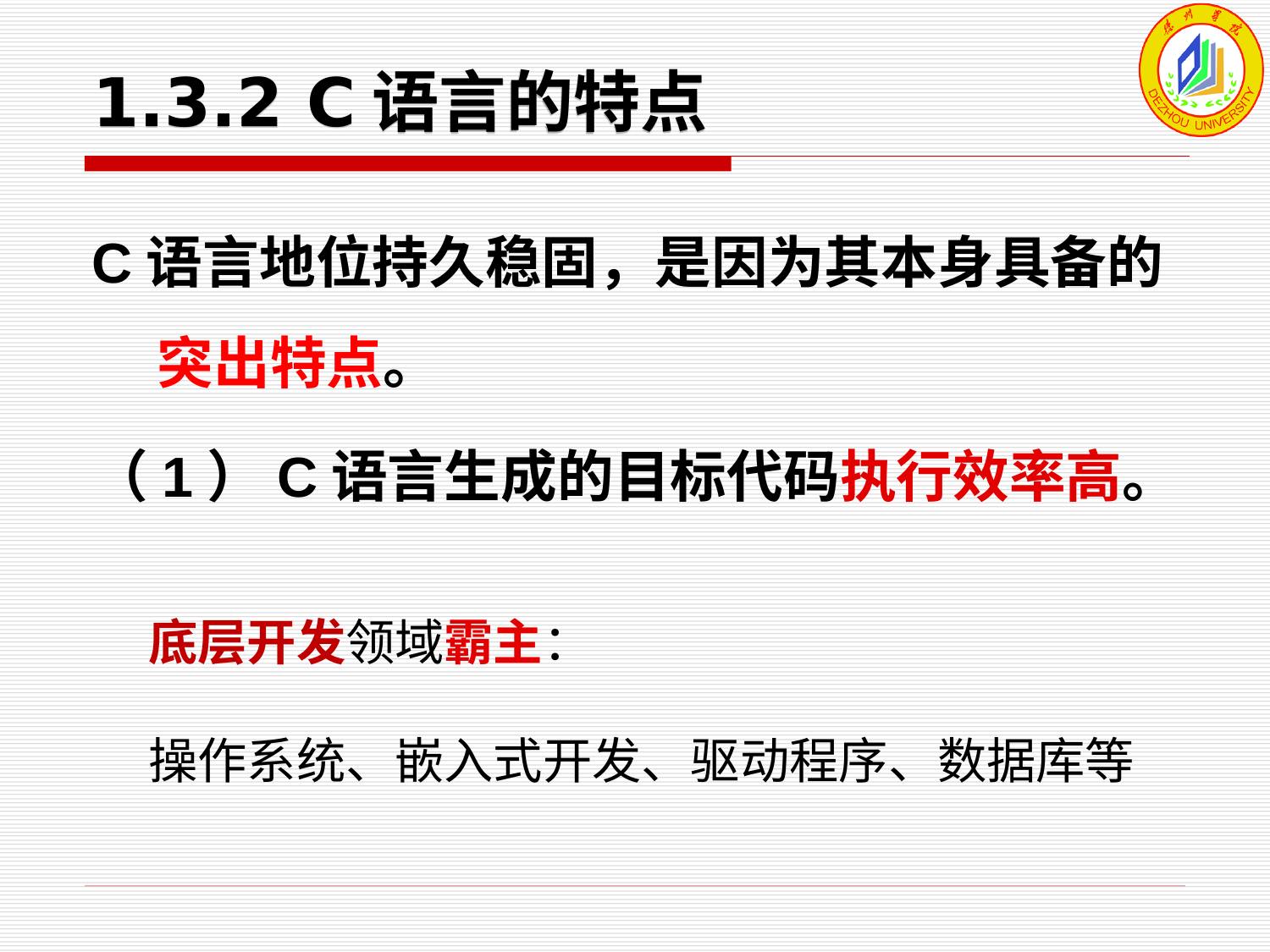

# 1.3.2 C语言的特点
C语言地位持久稳固，是因为其本身具备的突出特点。
（1）C语言生成的目标代码执行效率高。

底层开发领域霸主：
操作系统、嵌入式开发、驱动程序、数据库等